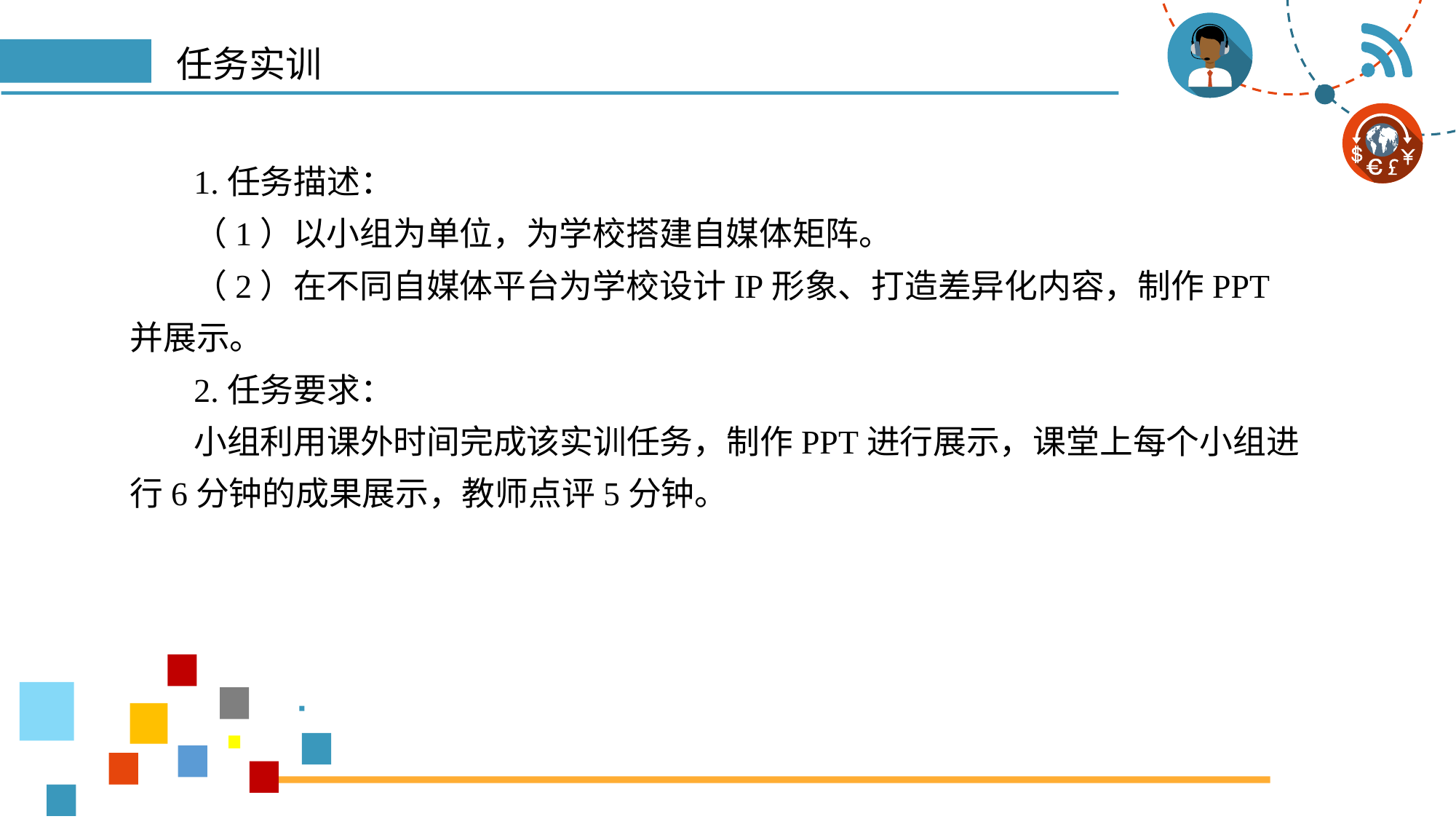

# 任务实训
1.任务描述：
（1）以小组为单位，为学校搭建自媒体矩阵。
（2）在不同自媒体平台为学校设计IP形象、打造差异化内容，制作PPT并展示。
2.任务要求：
小组利用课外时间完成该实训任务，制作PPT进行展示，课堂上每个小组进行6分钟的成果展示，教师点评5分钟。